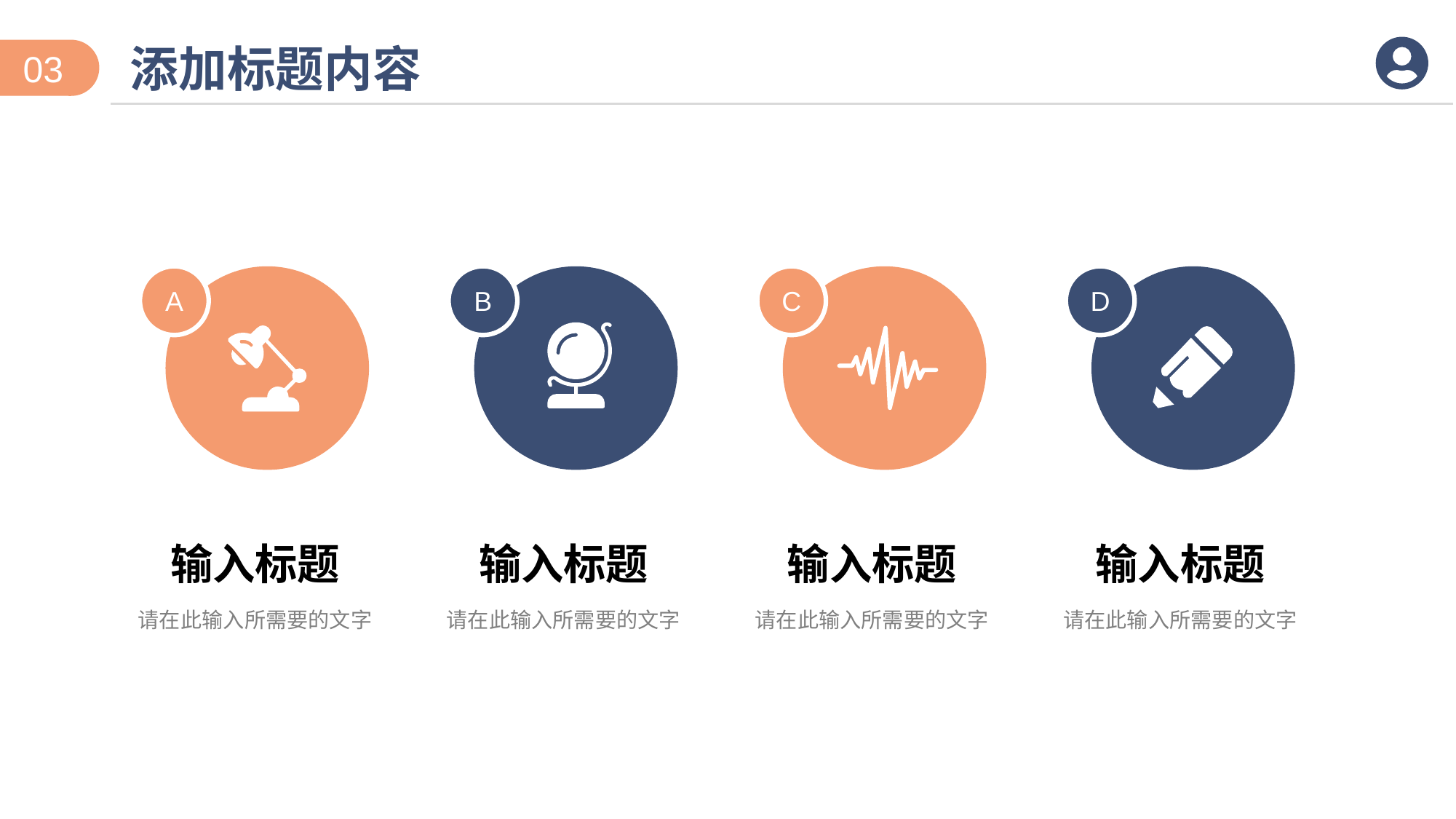

添加标题内容

03
A

B

C

D

输入标题
请在此输入所需要的文字
输入标题
请在此输入所需要的文字
输入标题
请在此输入所需要的文字
输入标题
请在此输入所需要的文字